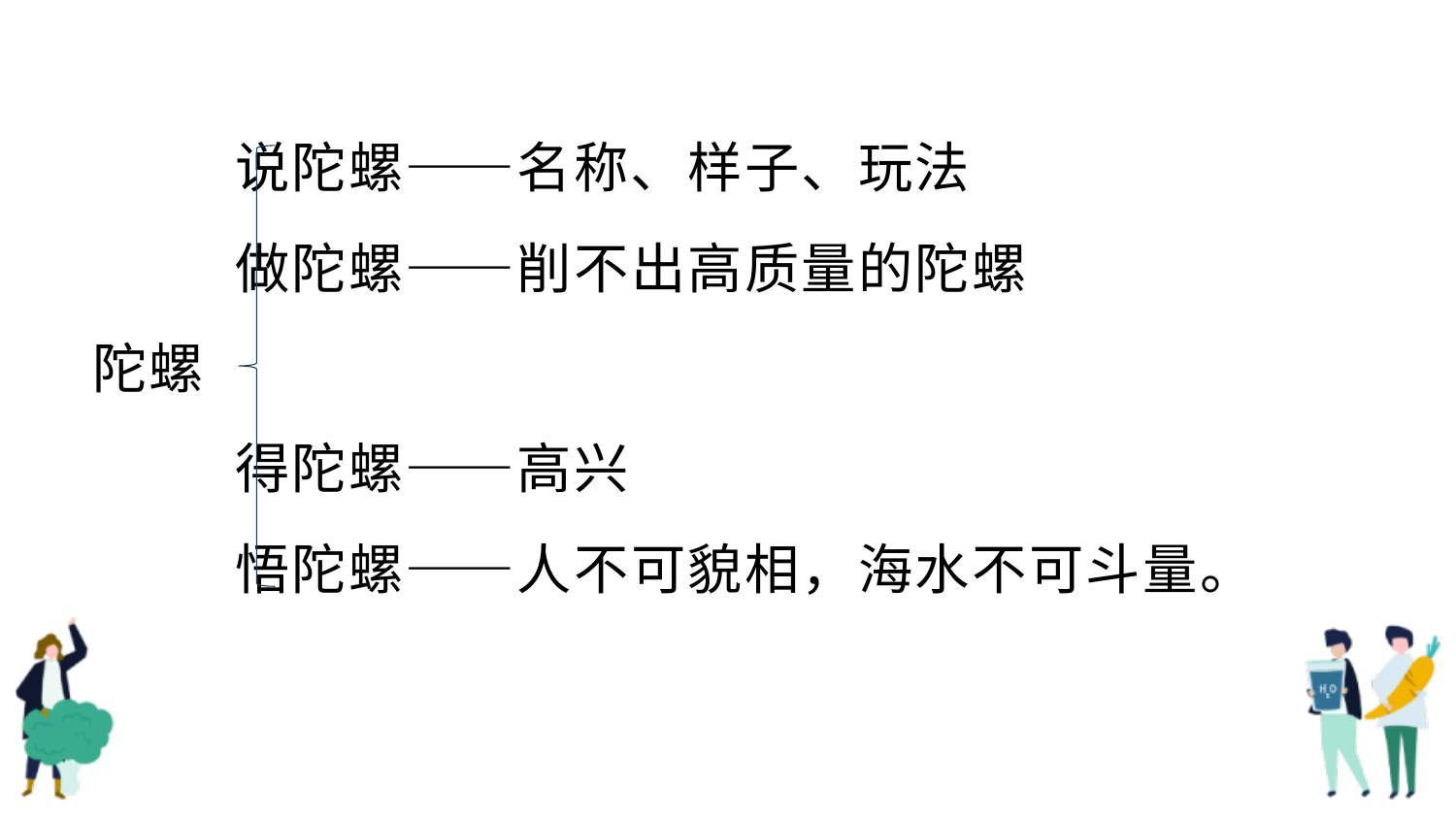

说陀螺——名称、样子、玩法
         做陀螺——削不出高质量的陀螺
陀螺
         得陀螺——高兴
         悟陀螺——人不可貌相，海水不可斗量。